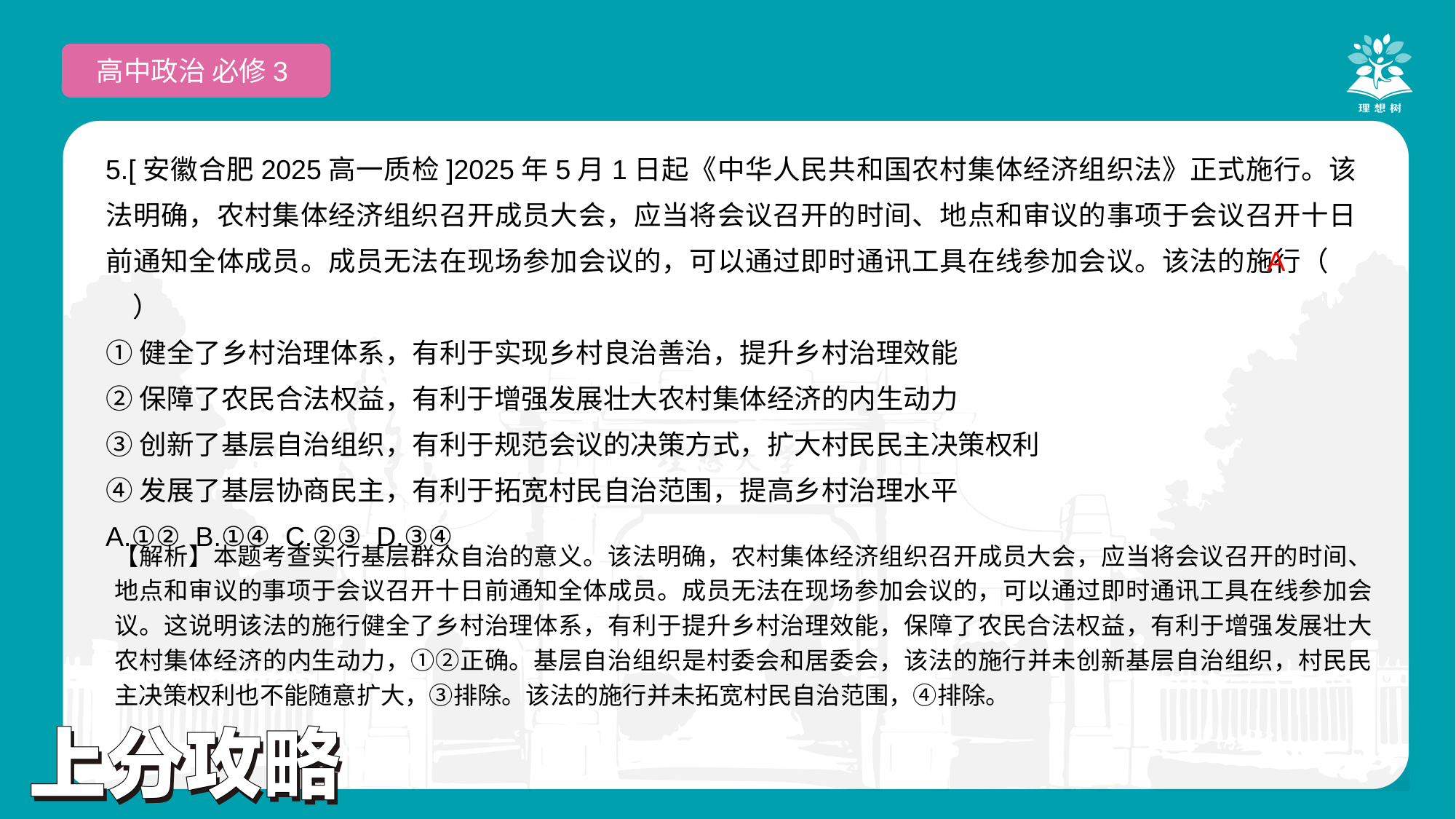

高中政治 必修3
5.[安徽合肥2025高一质检]2025年5月1日起《中华人民共和国农村集体经济组织法》正式施行。该法明确，农村集体经济组织召开成员大会，应当将会议召开的时间、地点和审议的事项于会议召开十日前通知全体成员。成员无法在现场参加会议的，可以通过即时通讯工具在线参加会议。该法的施行（　　）
①健全了乡村治理体系，有利于实现乡村良治善治，提升乡村治理效能
②保障了农民合法权益，有利于增强发展壮大农村集体经济的内生动力
③创新了基层自治组织，有利于规范会议的决策方式，扩大村民民主决策权利
④发展了基层协商民主，有利于拓宽村民自治范围，提高乡村治理水平
A.①②  B.①④  C.②③  D.③④
 A
【解析】本题考查实行基层群众自治的意义。该法明确，农村集体经济组织召开成员大会，应当将会议召开的时间、地点和审议的事项于会议召开十日前通知全体成员。成员无法在现场参加会议的，可以通过即时通讯工具在线参加会议。这说明该法的施行健全了乡村治理体系，有利于提升乡村治理效能，保障了农民合法权益，有利于增强发展壮大农村集体经济的内生动力，①②正确。基层自治组织是村委会和居委会，该法的施行并未创新基层自治组织，村民民主决策权利也不能随意扩大，③排除。该法的施行并未拓宽村民自治范围，④排除。